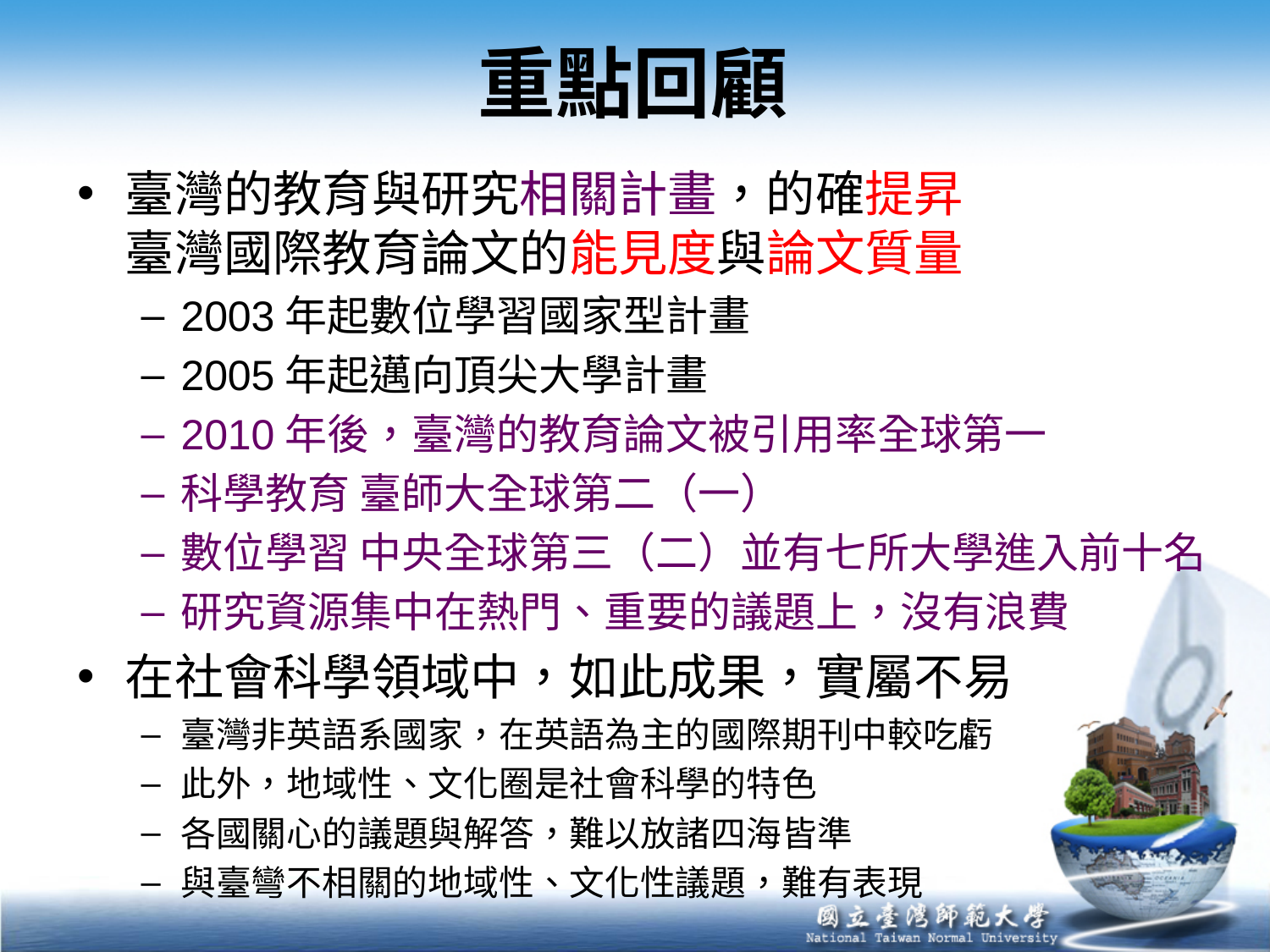

# 重點回顧
臺灣的教育與研究相關計畫，的確提昇
臺灣國際教育論文的能見度與論文質量
2003年起數位學習國家型計畫
2005年起邁向頂尖大學計畫
2010年後，臺灣的教育論文被引用率全球第一
科學教育 臺師大全球第二（一）
數位學習 中央全球第三（二）並有七所大學進入前十名
研究資源集中在熱門、重要的議題上，沒有浪費
在社會科學領域中，如此成果，實屬不易
臺灣非英語系國家，在英語為主的國際期刊中較吃虧
此外，地域性、文化圈是社會科學的特色
各國關心的議題與解答，難以放諸四海皆準
與臺彎不相關的地域性、文化性議題，難有表現